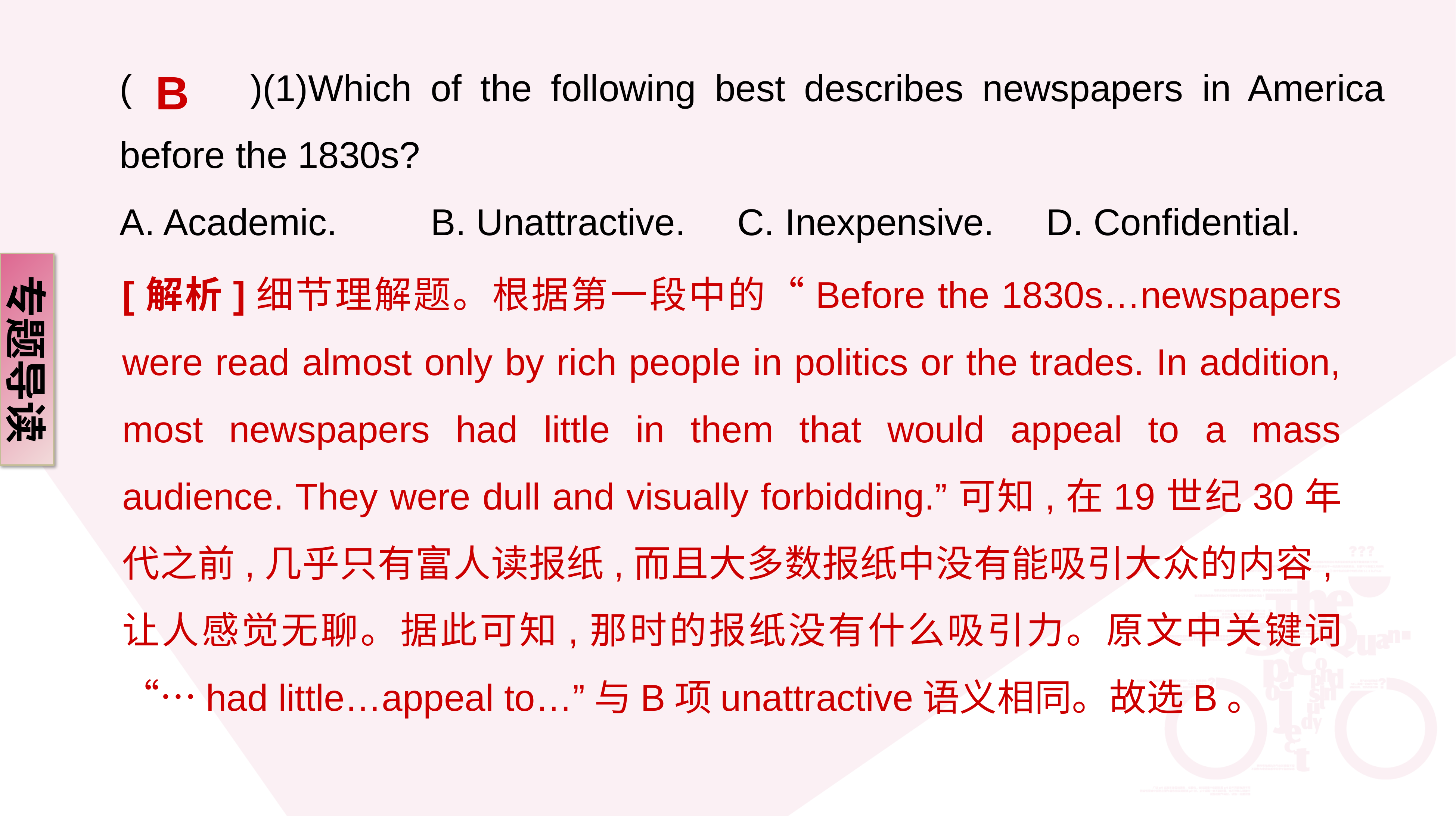

B
(　　)(1)Which of the following best describes newspapers in America before the 1830s?
A. Academic. 	   B. Unattractive.     C. Inexpensive.     D. Confidential.
[解析]细节理解题。根据第一段中的“Before the 1830s…newspapers were read almost only by rich people in politics or the trades. In addition, most newspapers had little in them that would appeal to a mass audience. They were dull and visually forbidding.”可知,在19世纪30年代之前,几乎只有富人读报纸,而且大多数报纸中没有能吸引大众的内容,让人感觉无聊。据此可知,那时的报纸没有什么吸引力。原文中关键词“…had little…appeal to…”与B项unattractive语义相同。故选B。
专题导读